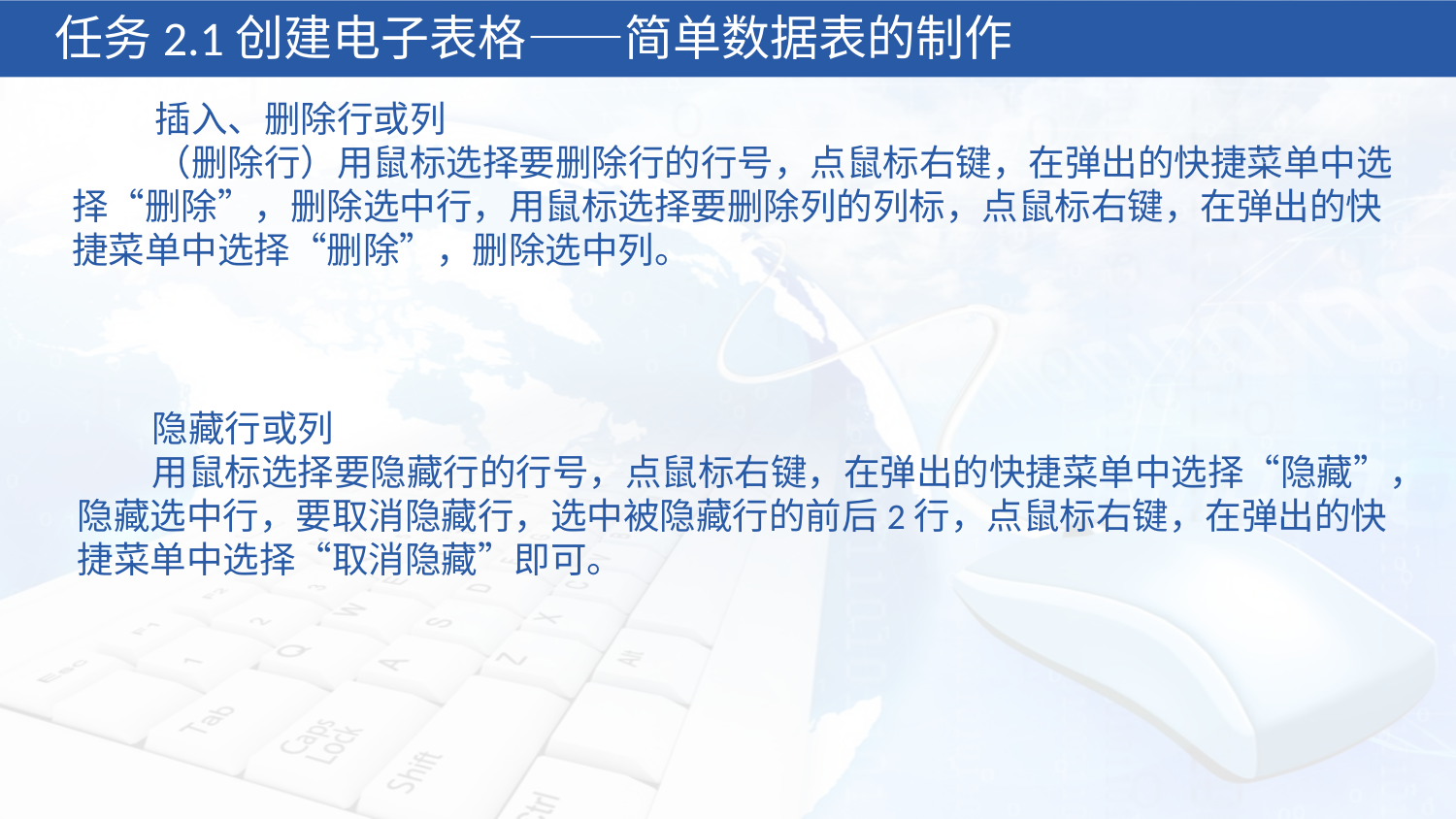

任务2.1创建电子表格——简单数据表的制作
         插入、删除行或列
         （删除行）用鼠标选择要删除行的行号，点鼠标右键，在弹出的快捷菜单中选择“删除”，删除选中行，用鼠标选择要删除列的列标，点鼠标右键，在弹出的快捷菜单中选择“删除”，删除选中列。
        隐藏行或列
        用鼠标选择要隐藏行的行号，点鼠标右键，在弹出的快捷菜单中选择“隐藏”，隐藏选中行，要取消隐藏行，选中被隐藏行的前后2行，点鼠标右键，在弹出的快捷菜单中选择“取消隐藏”即可。